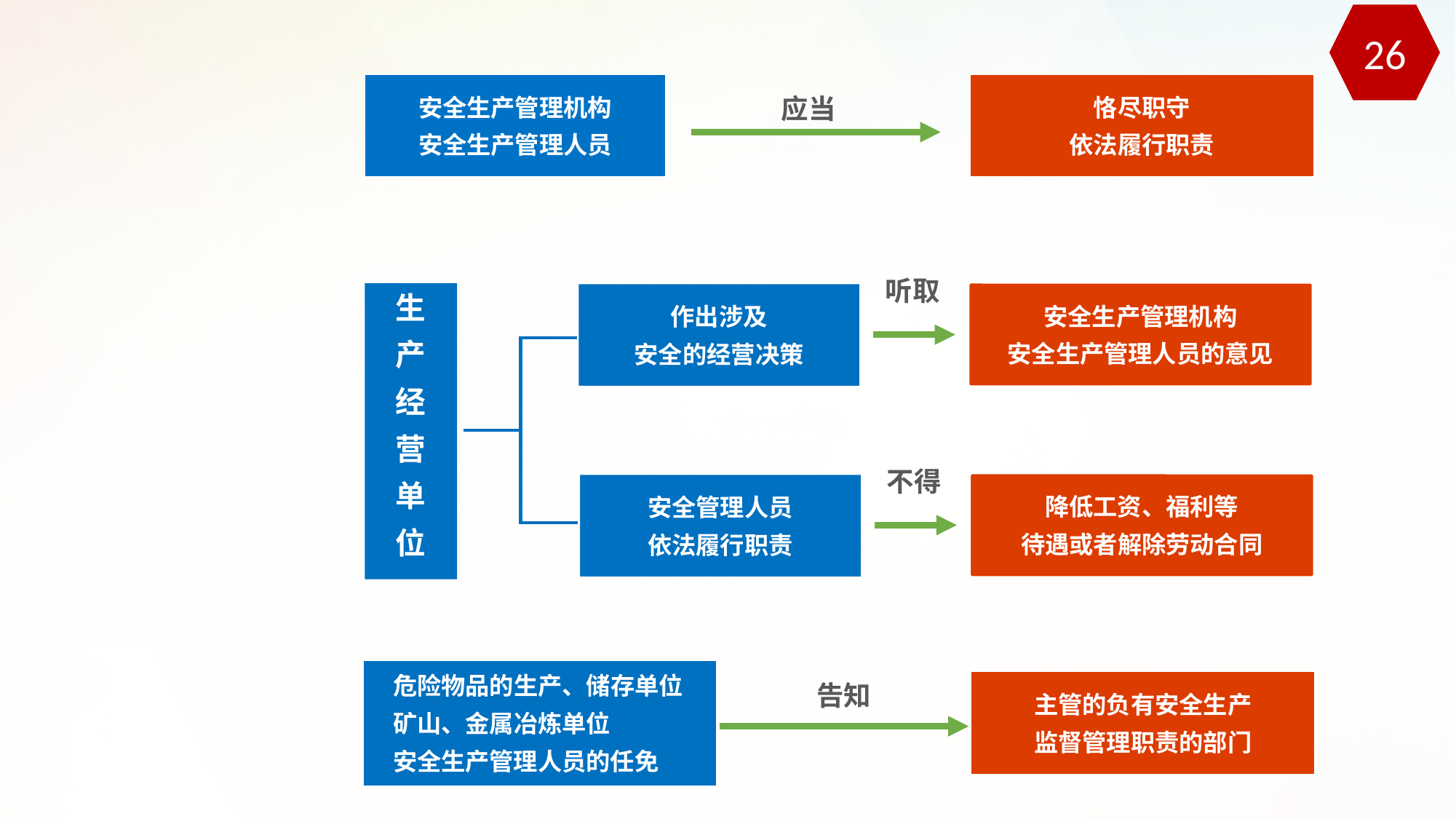

26
应当
安全生产管理机构
安全生产管理人员
恪尽职守
依法履行职责
听取
安全生产管理机构
安全生产管理人员的意见
作出涉及
安全的经营决策

生
产
经
营
单
位
不得
降低工资、福利等
待遇或者解除劳动合同
安全管理人员
依法履行职责
告知
危险物品的生产、储存单位
矿山、金属冶炼单位
安全生产管理人员的任免
主管的负有安全生产
监督管理职责的部门